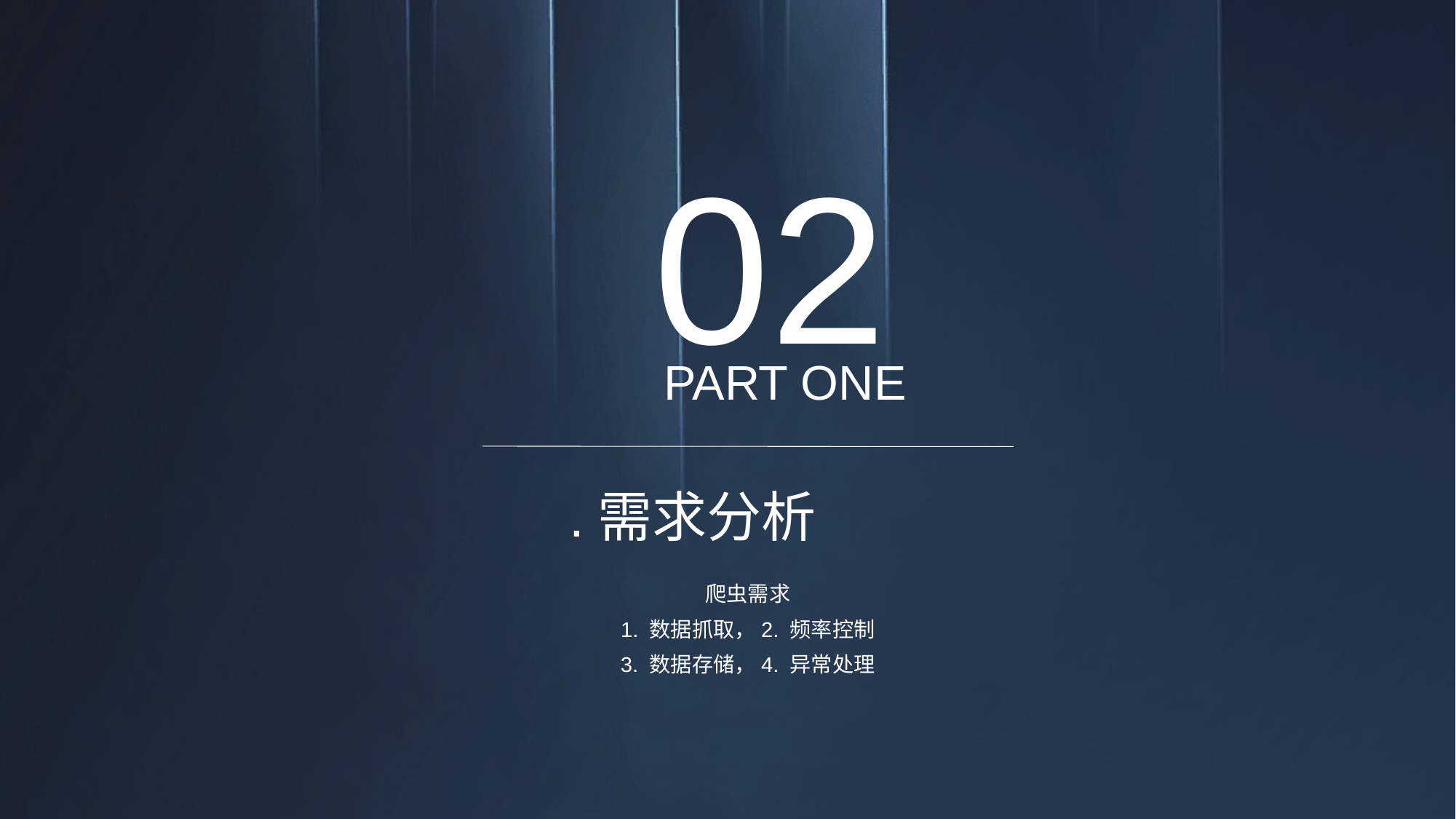

02
PART ONE

.需求分析

爬虫需求
1. 数据抓取，2. 频率控制
3. 数据存储，4. 异常处理